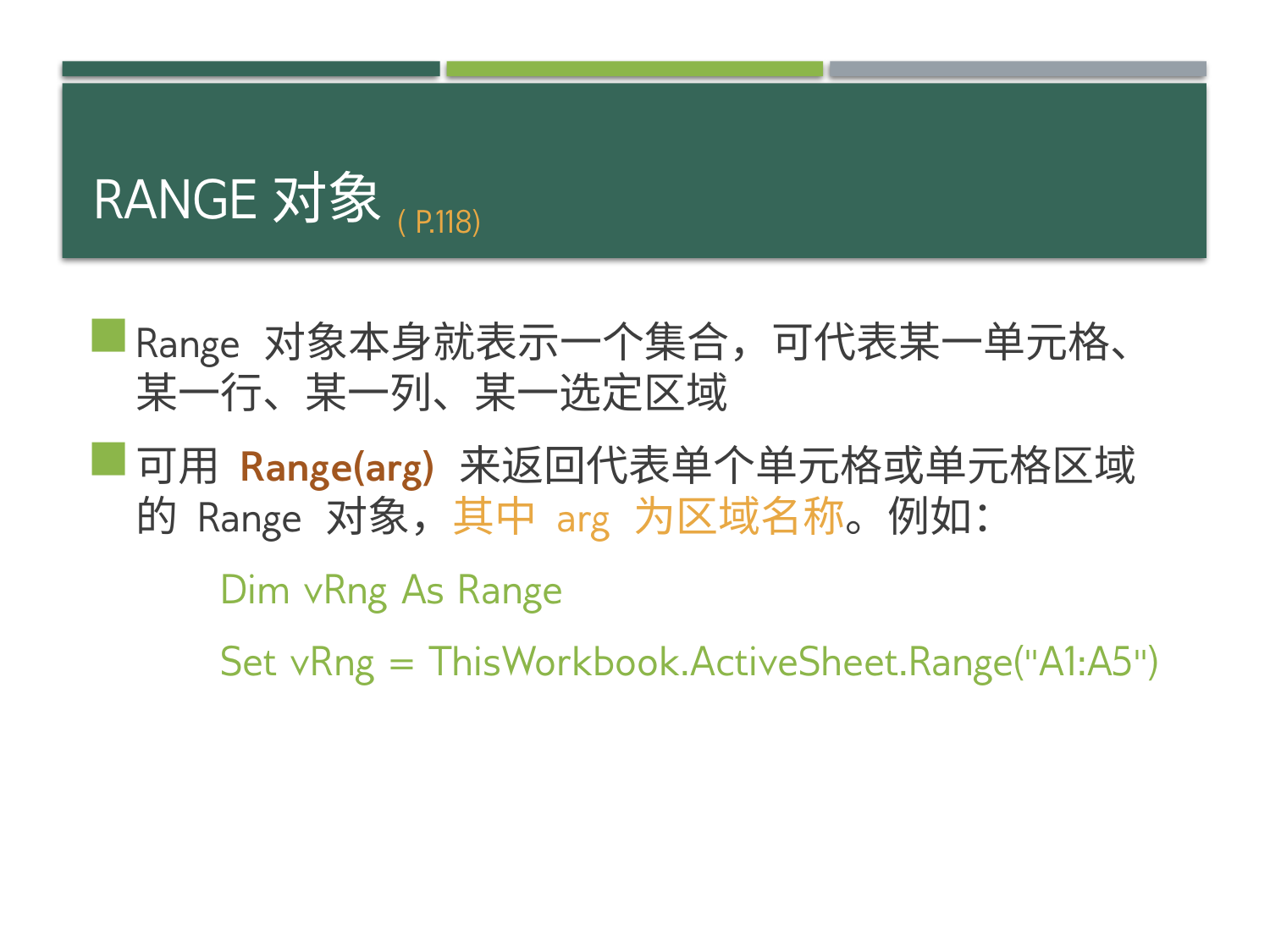

# Range对象( P.118)
Range 对象本身就表示一个集合，可代表某一单元格、某一行、某一列、某一选定区域
可用 Range(arg) 来返回代表单个单元格或单元格区域的 Range 对象，其中 arg 为区域名称。例如：
	Dim vRng As Range
	Set vRng = ThisWorkbook.ActiveSheet.Range("A1:A5")